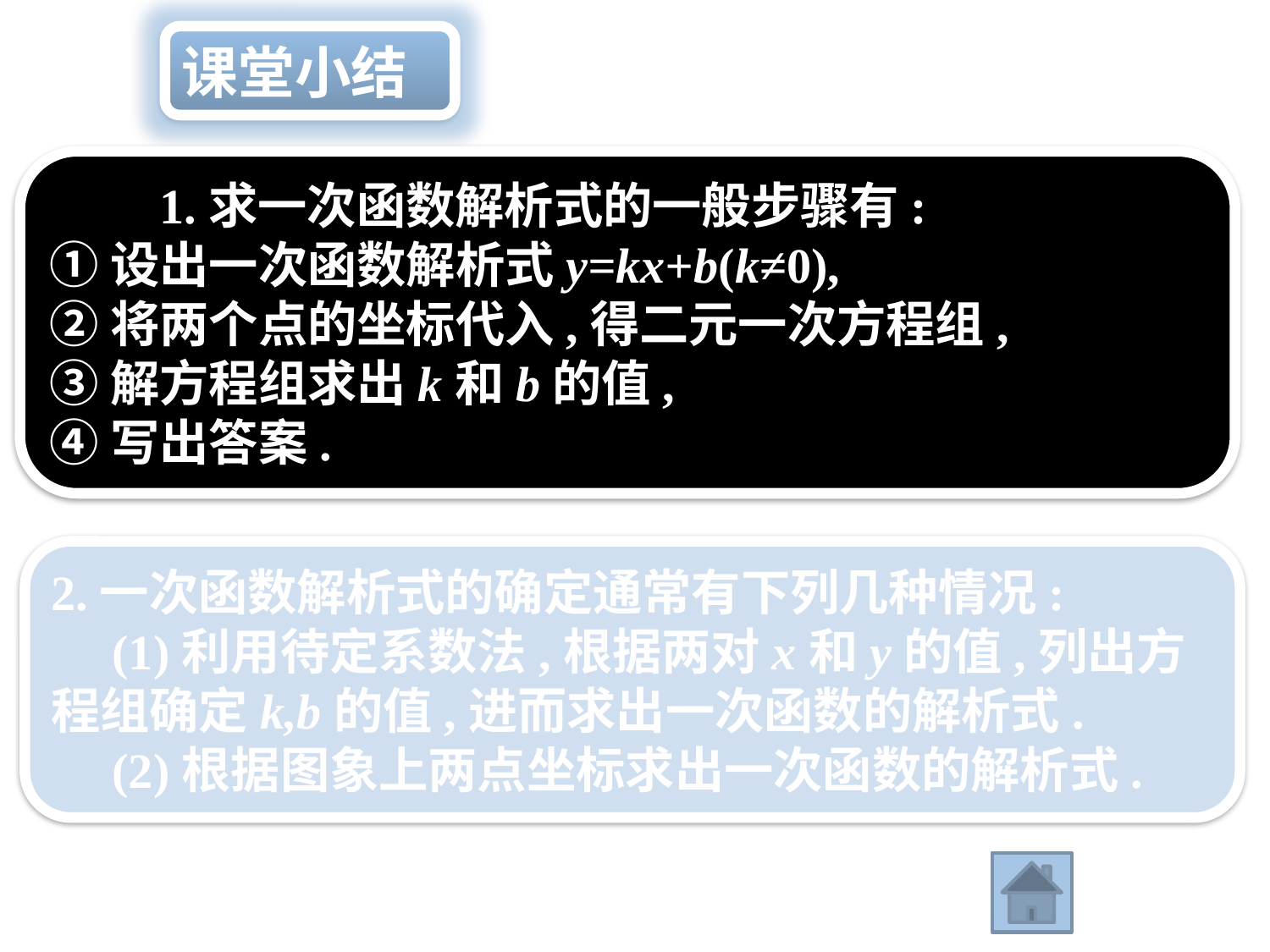

课堂小结
　　1.求一次函数解析式的一般步骤有:
①设出一次函数解析式y=kx+b(k≠0),
②将两个点的坐标代入,得二元一次方程组,
③解方程组求出k和b的值,
④写出答案.
2.一次函数解析式的确定通常有下列几种情况:
　(1)利用待定系数法,根据两对x和y的值,列出方程组确定k,b的值,进而求出一次函数的解析式.
　(2)根据图象上两点坐标求出一次函数的解析式.